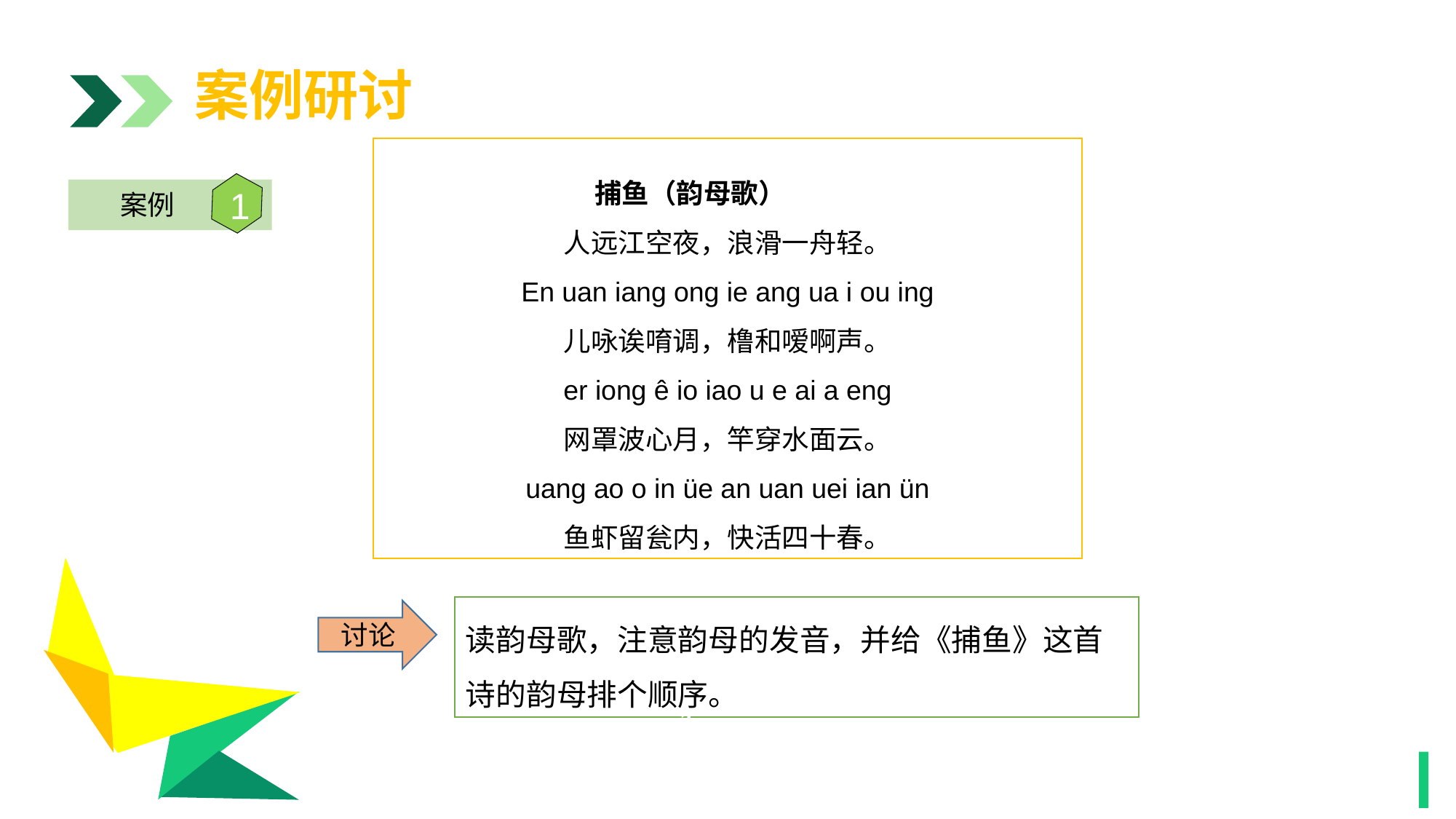

案例研讨

                                 捕鱼（韵母歌）
人远江空夜，浪滑一舟轻。
En uan iang ong ie ang ua i ou ing
儿咏诶唷调，橹和嗳啊声。
er iong ê io iao u e ai a eng
网罩波心月，竿穿水面云。
uang ao o in üe an uan uei ian ün
鱼虾留瓮内，快活四十春。
1

案例
1

读韵母歌，注意韵母的发音，并给《捕鱼》这首诗的韵母排个顺序。

讨论
1
3